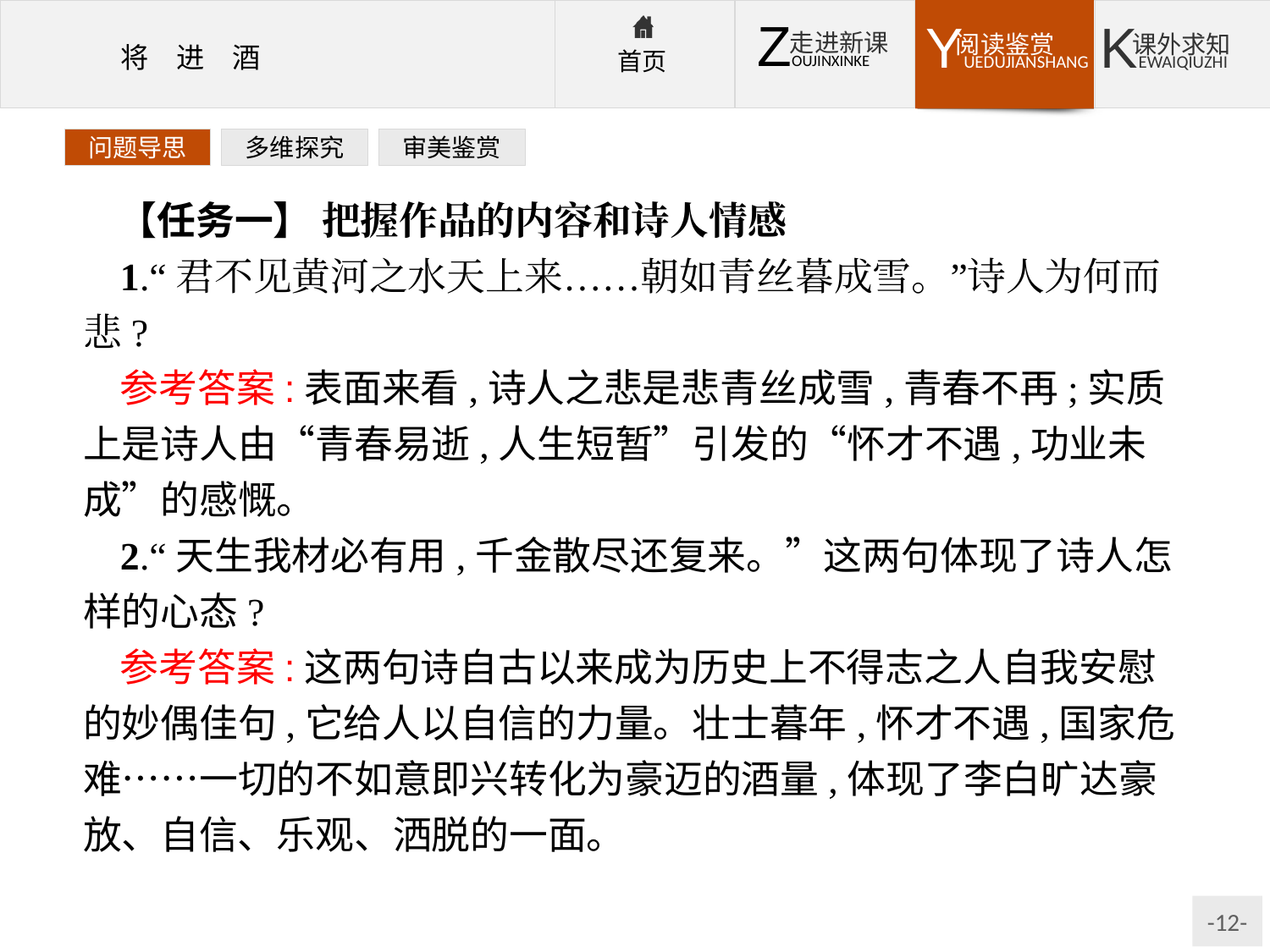

问题导思
多维探究
审美鉴赏
【任务一】 把握作品的内容和诗人情感
1.“君不见黄河之水天上来……朝如青丝暮成雪。”诗人为何而悲?
参考答案:表面来看,诗人之悲是悲青丝成雪,青春不再;实质上是诗人由“青春易逝,人生短暂”引发的“怀才不遇,功业未成”的感慨。
2.“天生我材必有用,千金散尽还复来。”这两句体现了诗人怎样的心态?
参考答案:这两句诗自古以来成为历史上不得志之人自我安慰的妙偶佳句,它给人以自信的力量。壮士暮年,怀才不遇,国家危难……一切的不如意即兴转化为豪迈的酒量,体现了李白旷达豪放、自信、乐观、洒脱的一面。